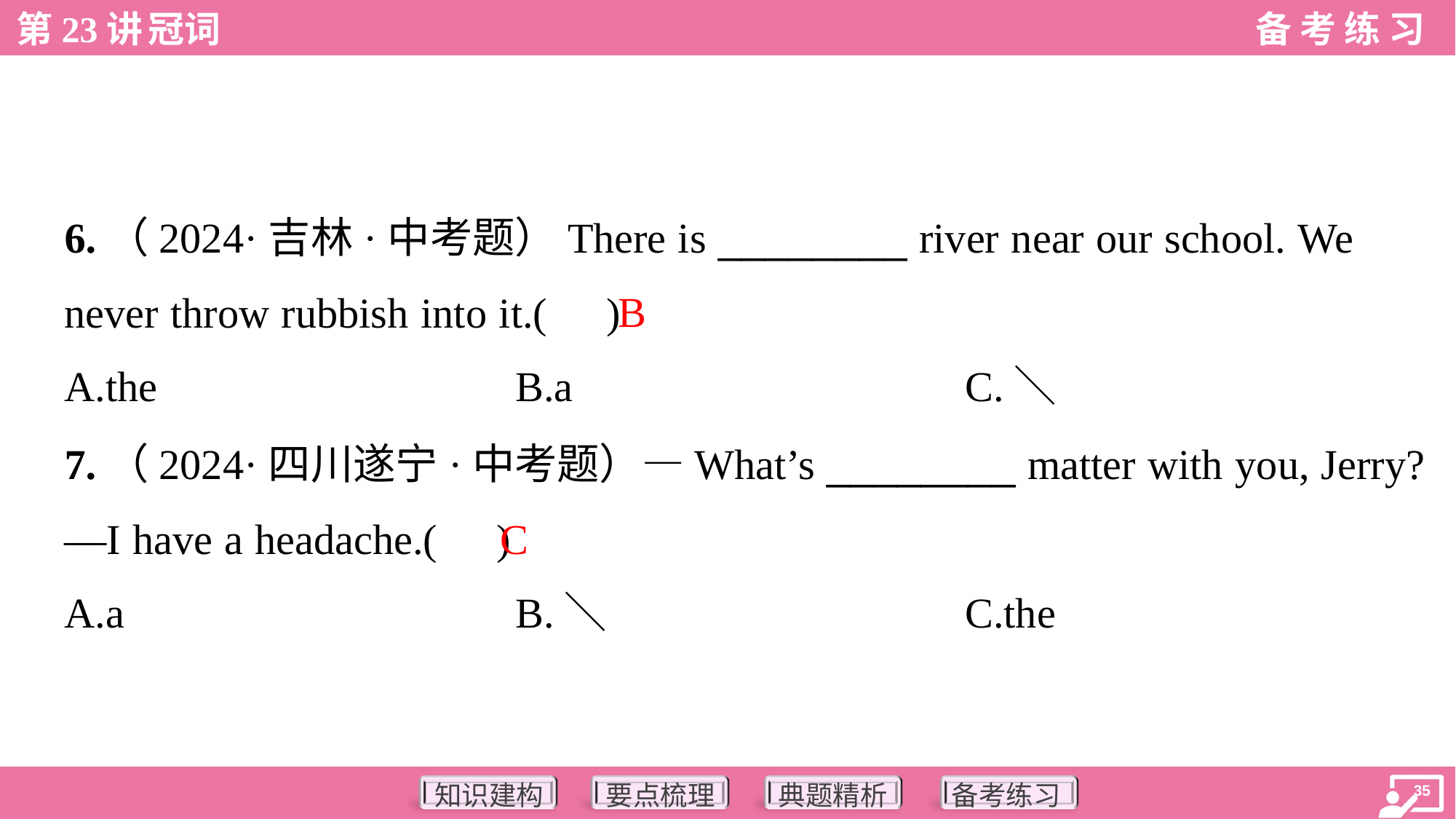

6.（2024·吉林·中考题）There is ________ river near our school. We
never throw rubbish into it.(     )
B
A.the	B.a	C.＼
7.（2024·四川遂宁·中考题）—What’s ________ matter with you, Jerry?
—I have a headache.(     )
C
A.a	B.＼	C.the